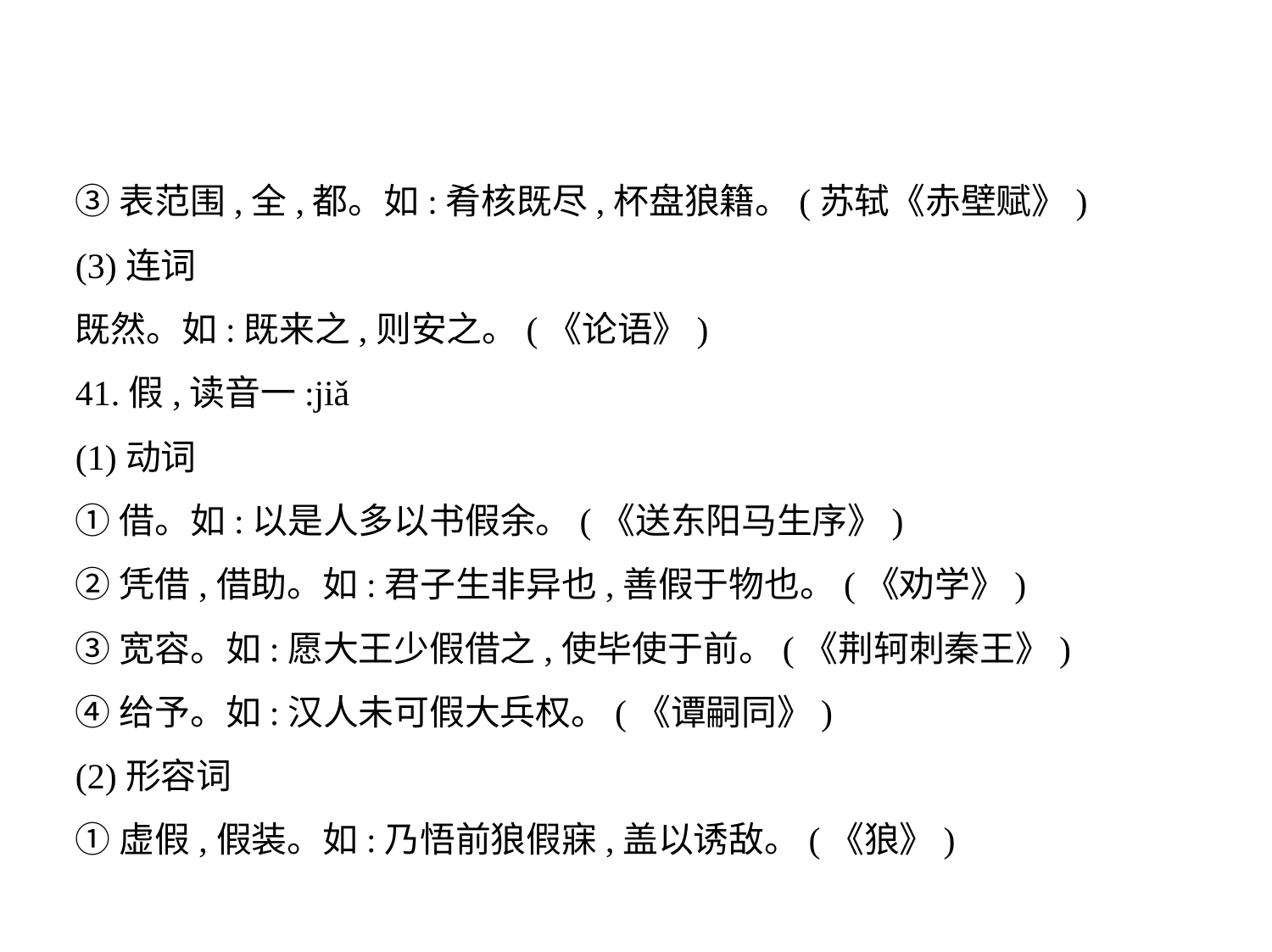

③表范围,全,都。如:肴核既尽,杯盘狼籍。(苏轼《赤壁赋》)
(3)连词
既然。如:既来之,则安之。(《论语》)
41.假,读音一:jiǎ
(1)动词
①借。如:以是人多以书假余。(《送东阳马生序》)
②凭借,借助。如:君子生非异也,善假于物也。(《劝学》)
③宽容。如:愿大王少假借之,使毕使于前。(《荆轲刺秦王》)
④给予。如:汉人未可假大兵权。(《谭嗣同》)
(2)形容词
①虚假,假装。如:乃悟前狼假寐,盖以诱敌。(《狼》)